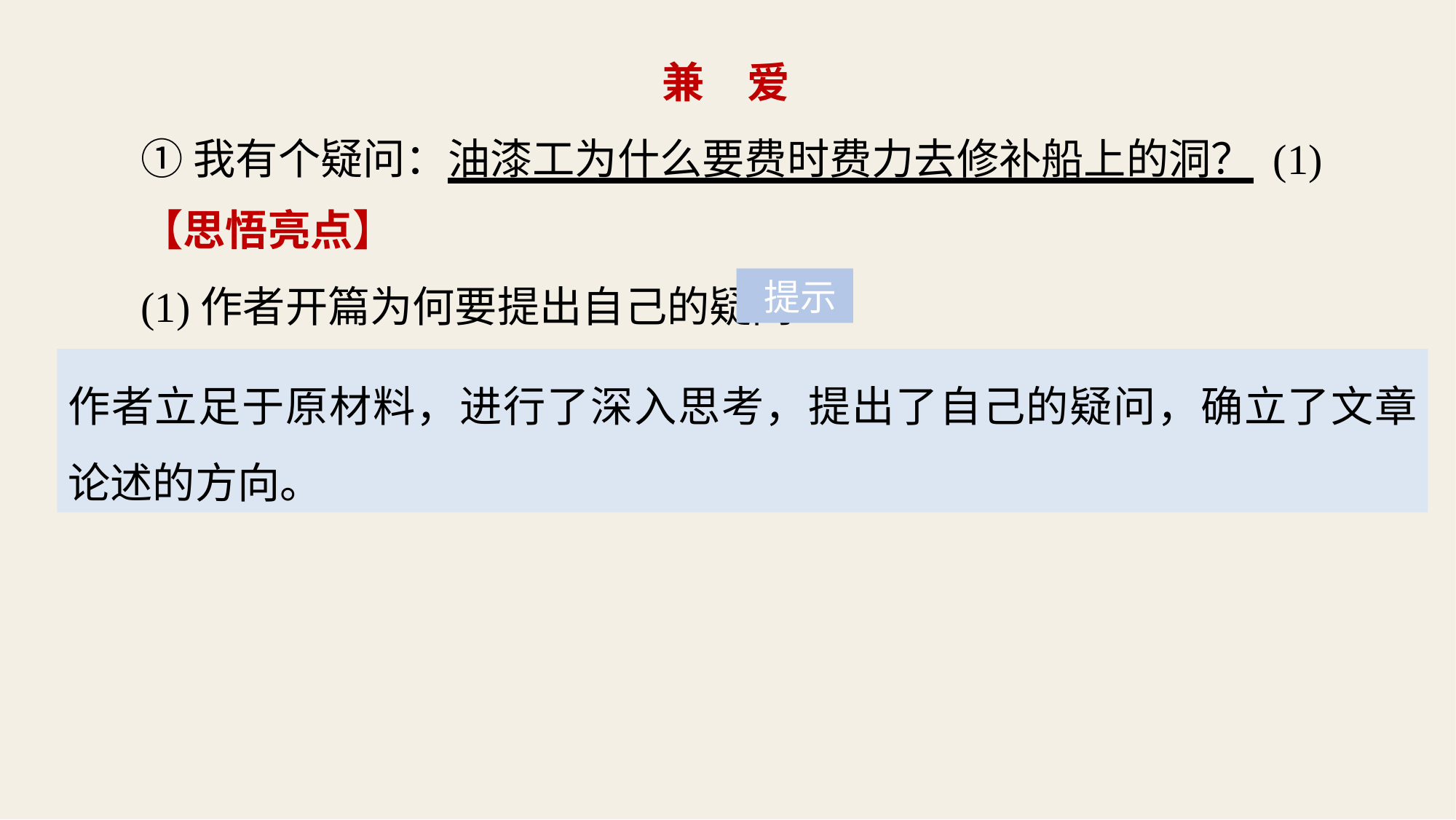

兼　爱
①我有个疑问：油漆工为什么要费时费力去修补船上的洞？ (1)
【思悟亮点】
(1)作者开篇为何要提出自己的疑问？
 提示
作者立足于原材料，进行了深入思考，提出了自己的疑问，确立了文章论述的方向。